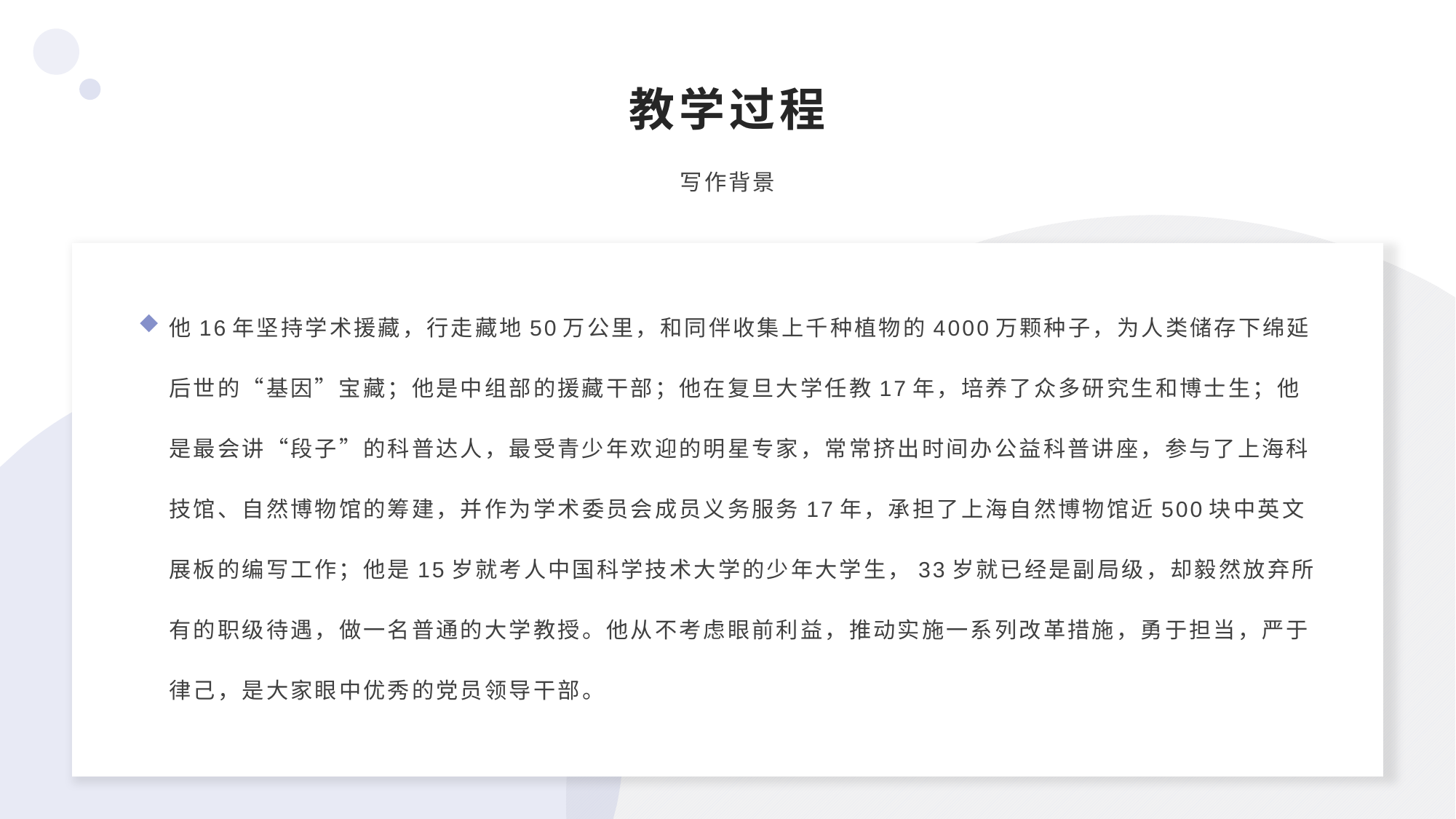

教学过程

写作背景

他16年坚持学术援藏，行走藏地50万公里，和同伴收集上千种植物的4000万颗种子，为人类储存下绵延后世的“基因”宝藏；他是中组部的援藏干部；他在复旦大学任教17年，培养了众多研究生和博士生；他是最会讲“段子”的科普达人，最受青少年欢迎的明星专家，常常挤出时间办公益科普讲座，参与了上海科技馆、自然博物馆的筹建，并作为学术委员会成员义务服务17年，承担了上海自然博物馆近500块中英文展板的编写工作；他是15岁就考人中国科学技术大学的少年大学生，33岁就已经是副局级，却毅然放弃所有的职级待遇，做一名普通的大学教授。他从不考虑眼前利益，推动实施一系列改革措施，勇于担当，严于律己，是大家眼中优秀的党员领导干部。